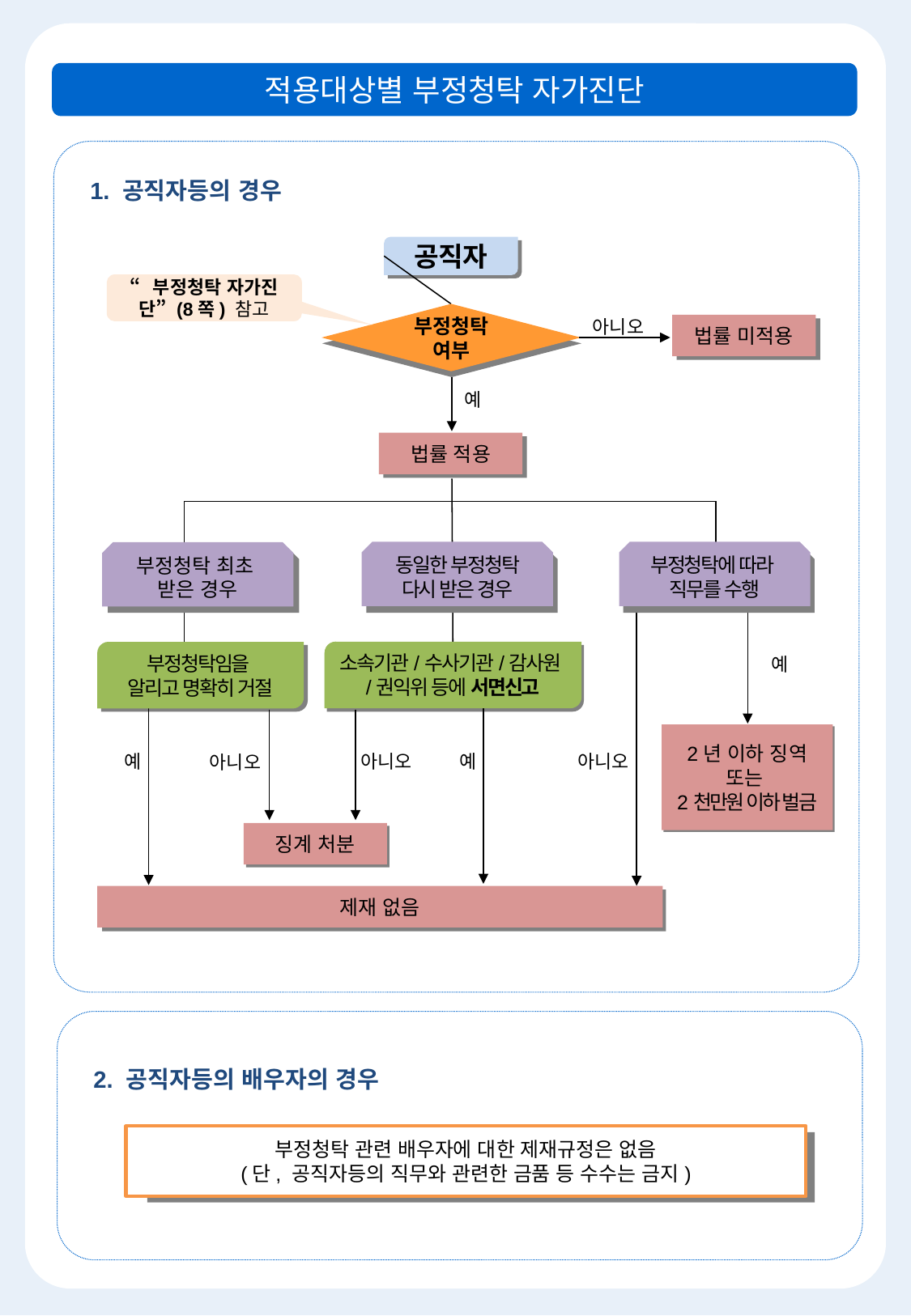

적용대상별 부정청탁 자가진단

1. 공직자등의 경우
공직자

“부정청탁 자가진단” (8쪽) 참고
부정청탁 여부

아니오
법률 미적용

예
법률 적용

동일한 부정청탁 다시 받은 경우
부정청탁에 따라
직무를 수행
부정청탁 최초
받은 경우

소속기관/수사기관/감사원/권익위 등에 서면신고
부정청탁임을
알리고 명확히 거절

예
2년 이하 징역
또는
2천만원 이하 벌금

예
아니오
예
아니오
아니오
징계 처분

제재 없음

2. 공직자등의 배우자의 경우
부정청탁 관련 배우자에 대한 제재규정은 없음
(단, 공직자등의 직무와 관련한 금품 등 수수는 금지)